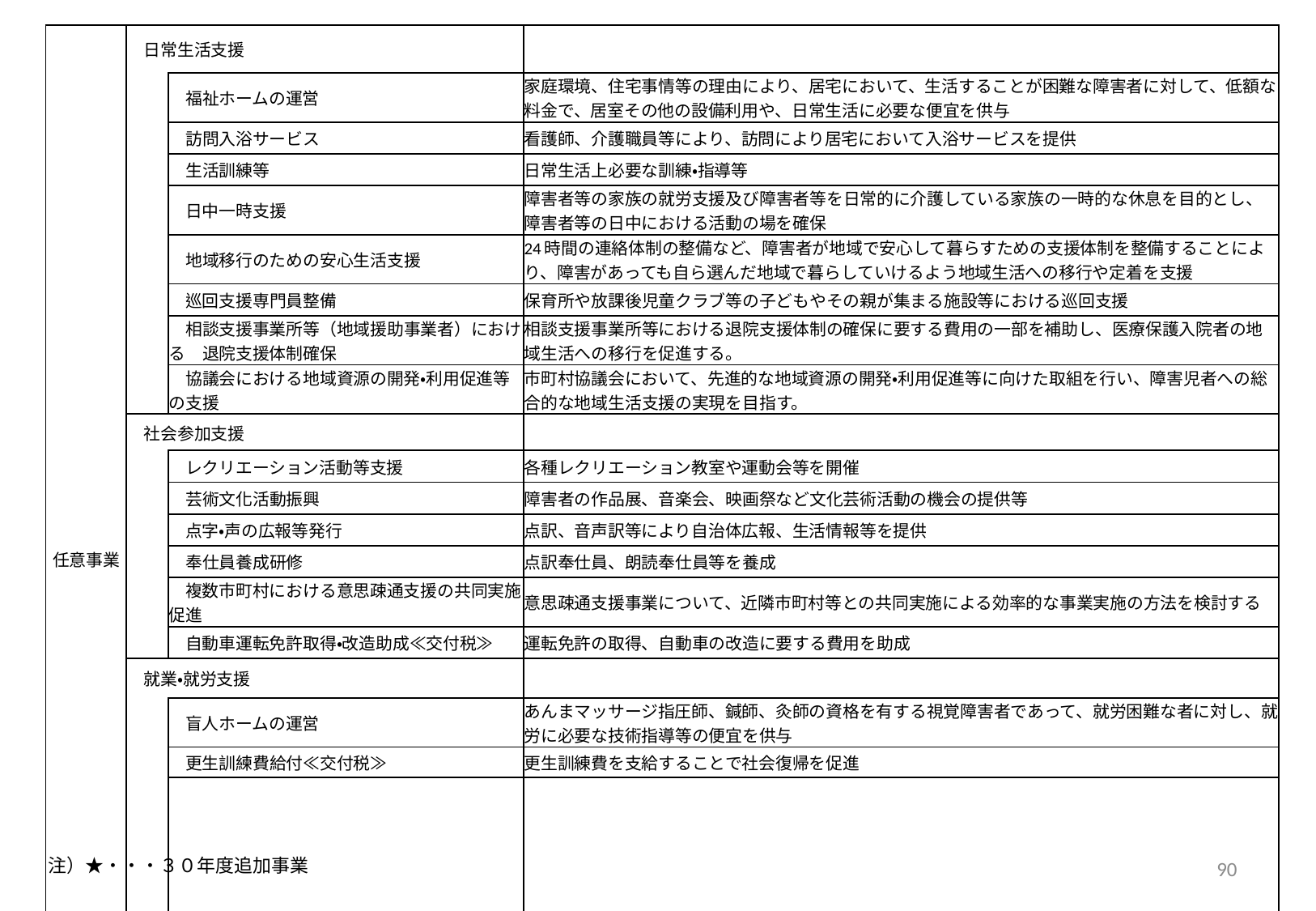

| 任意事業 | 日常生活支援 |  |  |
| --- | --- | --- | --- |
|  |  | 福祉ホームの運営 | 家庭環境、住宅事情等の理由により、居宅において、生活することが困難な障害者に対して、低額な料金で、居室その他の設備利用や、日常生活に必要な便宜を供与 |
|  |  | 訪問入浴サービス | 看護師、介護職員等により、訪問により居宅において入浴サービスを提供 |
|  |  | 生活訓練等 | 日常生活上必要な訓練・指導等 |
|  |  | 日中一時支援 | 障害者等の家族の就労支援及び障害者等を日常的に介護している家族の一時的な休息を目的とし、障害者等の日中における活動の場を確保 |
|  |  | 地域移行のための安心生活支援 | 24時間の連絡体制の整備など、障害者が地域で安心して暮らすための支援体制を整備することにより、障害があっても自ら選んだ地域で暮らしていけるよう地域生活への移行や定着を支援 |
|  |  | 巡回支援専門員整備 | 保育所や放課後児童クラブ等の子どもやその親が集まる施設等における巡回支援 |
|  |  | 相談支援事業所等（地域援助事業者）における　退院支援体制確保 | 相談支援事業所等における退院支援体制の確保に要する費用の一部を補助し、医療保護入院者の地域生活への移行を促進する。 |
|  |  | 協議会における地域資源の開発・利用促進等の支援 | 市町村協議会において、先進的な地域資源の開発・利用促進等に向けた取組を行い、障害児者への総合的な地域生活支援の実現を目指す。 |
|  | 社会参加支援 |  |  |
|  |  | レクリエーション活動等支援 | 各種レクリエーション教室や運動会等を開催 |
|  |  | 芸術文化活動振興 | 障害者の作品展、音楽会、映画祭など文化芸術活動の機会の提供等 |
|  |  | 点字・声の広報等発行 | 点訳、音声訳等により自治体広報、生活情報等を提供 |
|  |  | 奉仕員養成研修 | 点訳奉仕員、朗読奉仕員等を養成 |
|  |  | 複数市町村における意思疎通支援の共同実施促進 | 意思疎通支援事業について、近隣市町村等との共同実施による効率的な事業実施の方法を検討する |
|  |  | 自動車運転免許取得・改造助成≪交付税≫ | 運転免許の取得、自動車の改造に要する費用を助成 |
|  | 就業・就労支援 |  |  |
|  |  | 盲人ホームの運営 | あんまマッサージ指圧師、鍼師、灸師の資格を有する視覚障害者であって、就労困難な者に対し、就労に必要な技術指導等の便宜を供与 |
|  |  | 更生訓練費給付≪交付税≫ | 更生訓練費を支給することで社会復帰を促進 |
|  |  | 知的障害者職親委託 | 知的障害者を、知的障害者の更生援護に熱意を有する事業経営者等の私人（職親）が一定期間預かり、生活指導や技能習得訓練等を実施 |
| 障害支援区分認定等事務≪交付税≫ |  |  | 障害支援区分認定調査、医師意見書作成、市町村審査会運営に要する経費 |
| 特別支援事業 |  |  | 必須事業の実施が遅れている地域の支援や実施水準に格差が見られる事業の充実 |
90
注）★・・・３０年度追加事業